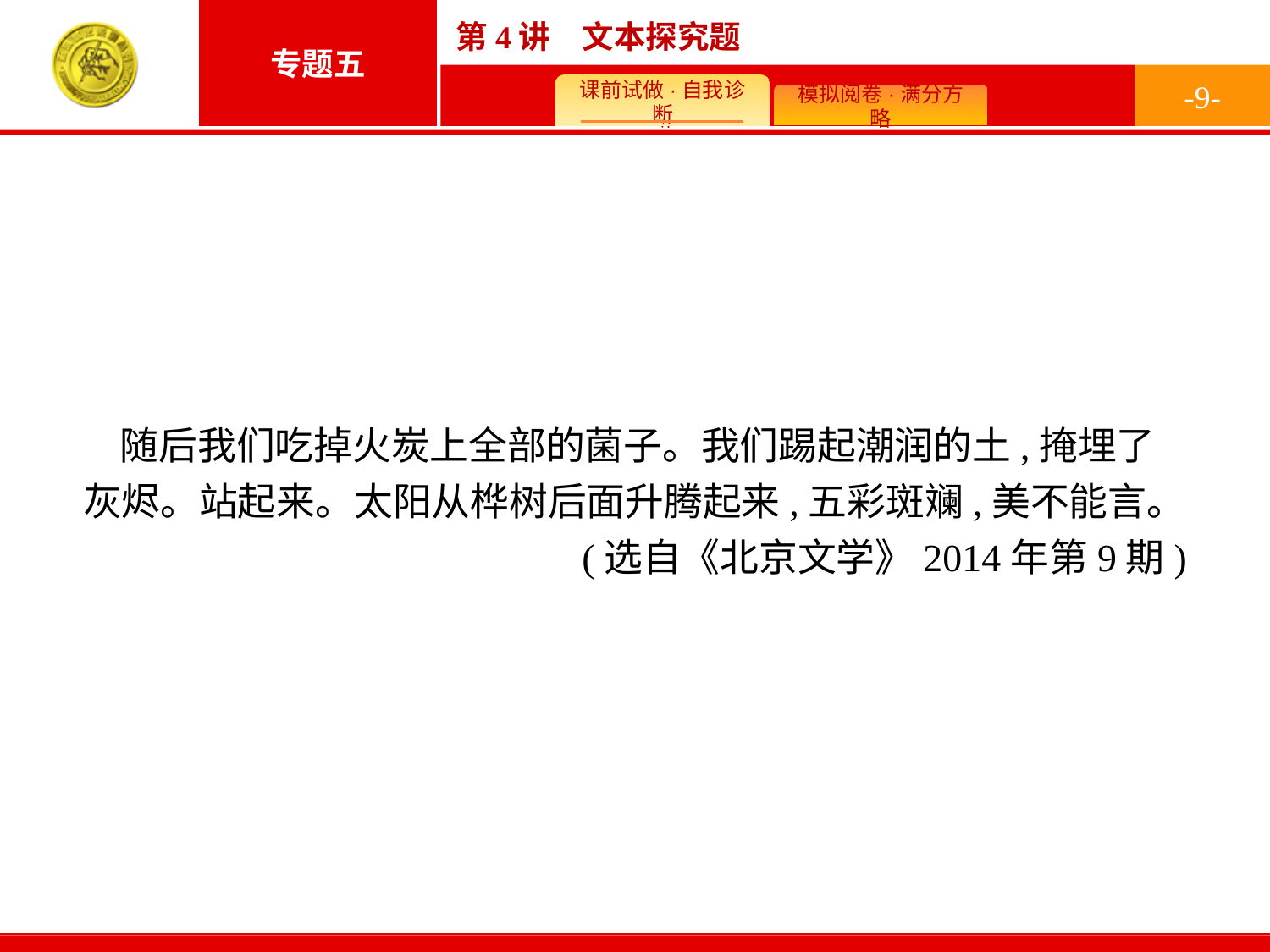

-9-
随后我们吃掉火炭上全部的菌子。我们踢起潮润的土,掩埋了灰烬。站起来。太阳从桦树后面升腾起来,五彩斑斓,美不能言。
(选自《北京文学》2014年第9期)